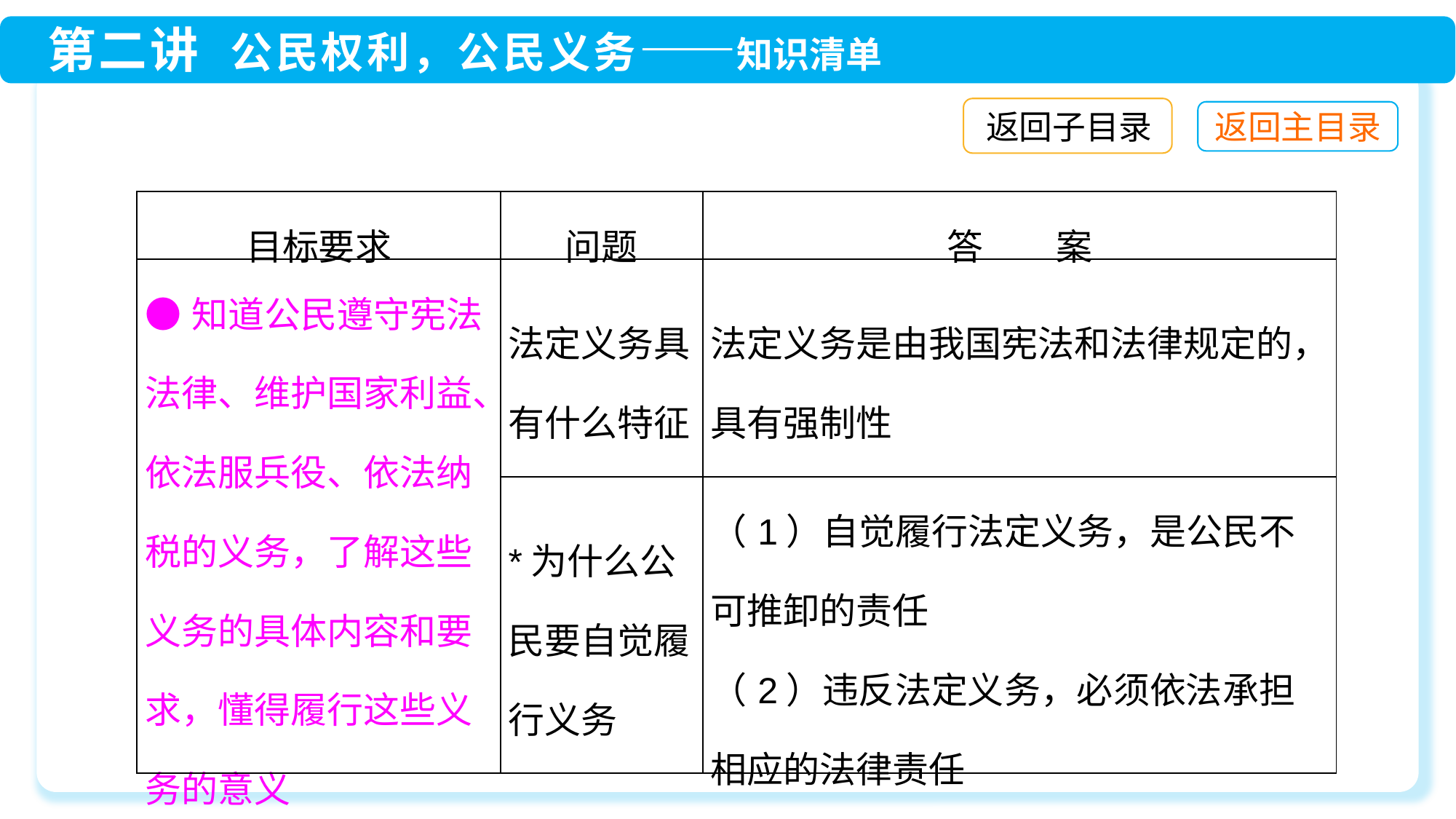

返回子目录
| 目标要求 | 问题 | 答　　案 |
| --- | --- | --- |
| ●知道公民遵守宪法法律、维护国家利益、依法服兵役、依法纳税的义务，了解这些义务的具体内容和要求，懂得履行这些义务的意义 | 法定义务具有什么特征 | 法定义务是由我国宪法和法律规定的，具有强制性 |
|  | \*为什么公民要自觉履行义务 | （1）自觉履行法定义务，是公民不可推卸的责任 （2）违反法定义务，必须依法承担相应的法律责任 |